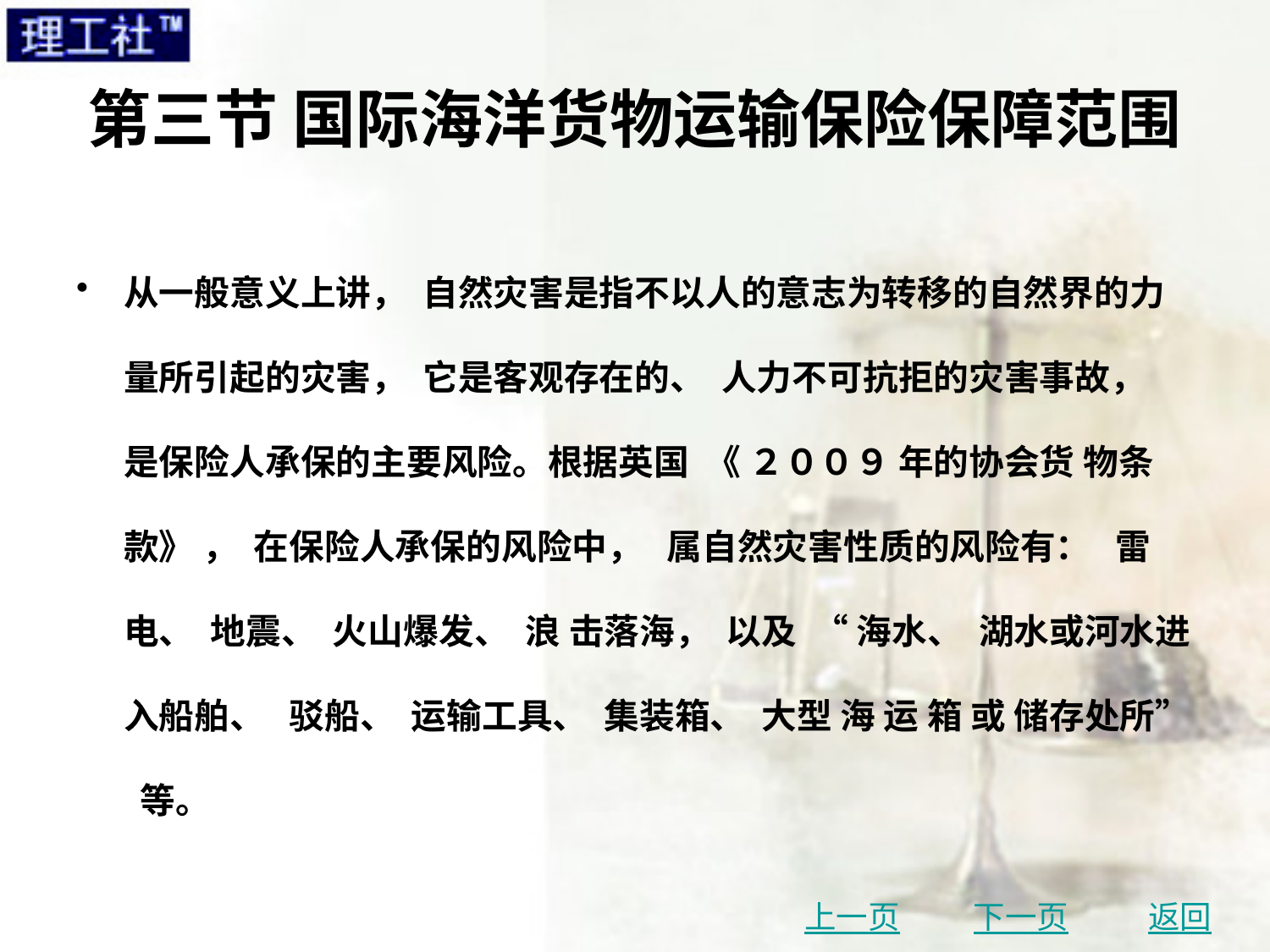

# 第三节 国际海洋货物运输保险保障范围
从一般意义上讲，  自然灾害是指不以人的意志为转移的自然界的力量所引起的灾害，  它是客观存在的、  人力不可抗拒的灾害事故，   是保险人承保的主要风险。根据英国  《 ２００９ 年的协会货 物条款》 ，  在保险人承保的风险中，   属自然灾害性质的风险有：   雷电、  地震、  火山爆发、  浪 击落海，  以及  “ 海水、  湖水或河水进入船舶、   驳船、  运输工具、  集装箱、  大型 海 运 箱 或 储存处所”   等。

上一页
下一页
返回